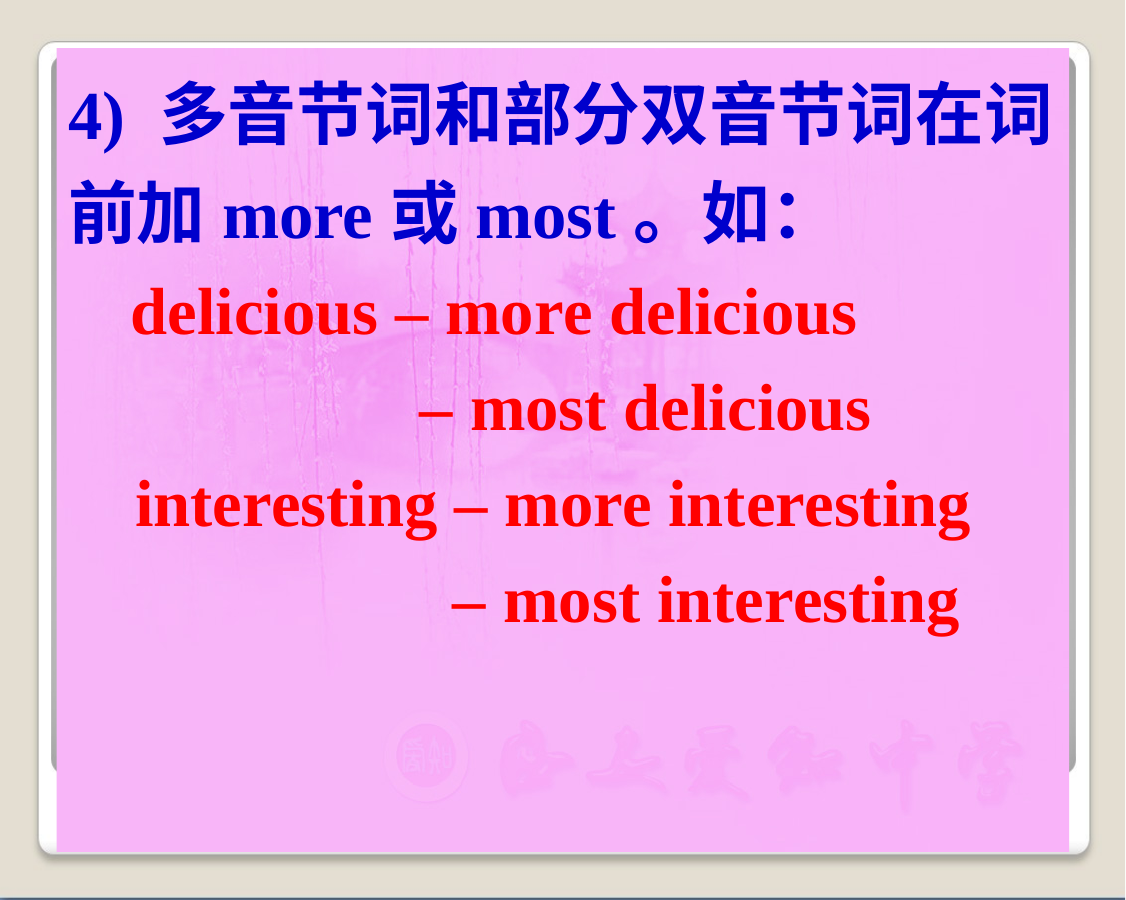

4) 多音节词和部分双音节词在词
前加more或most。如：
    delicious – more delicious
                     – most delicious
    interesting – more interesting
                       – most interesting